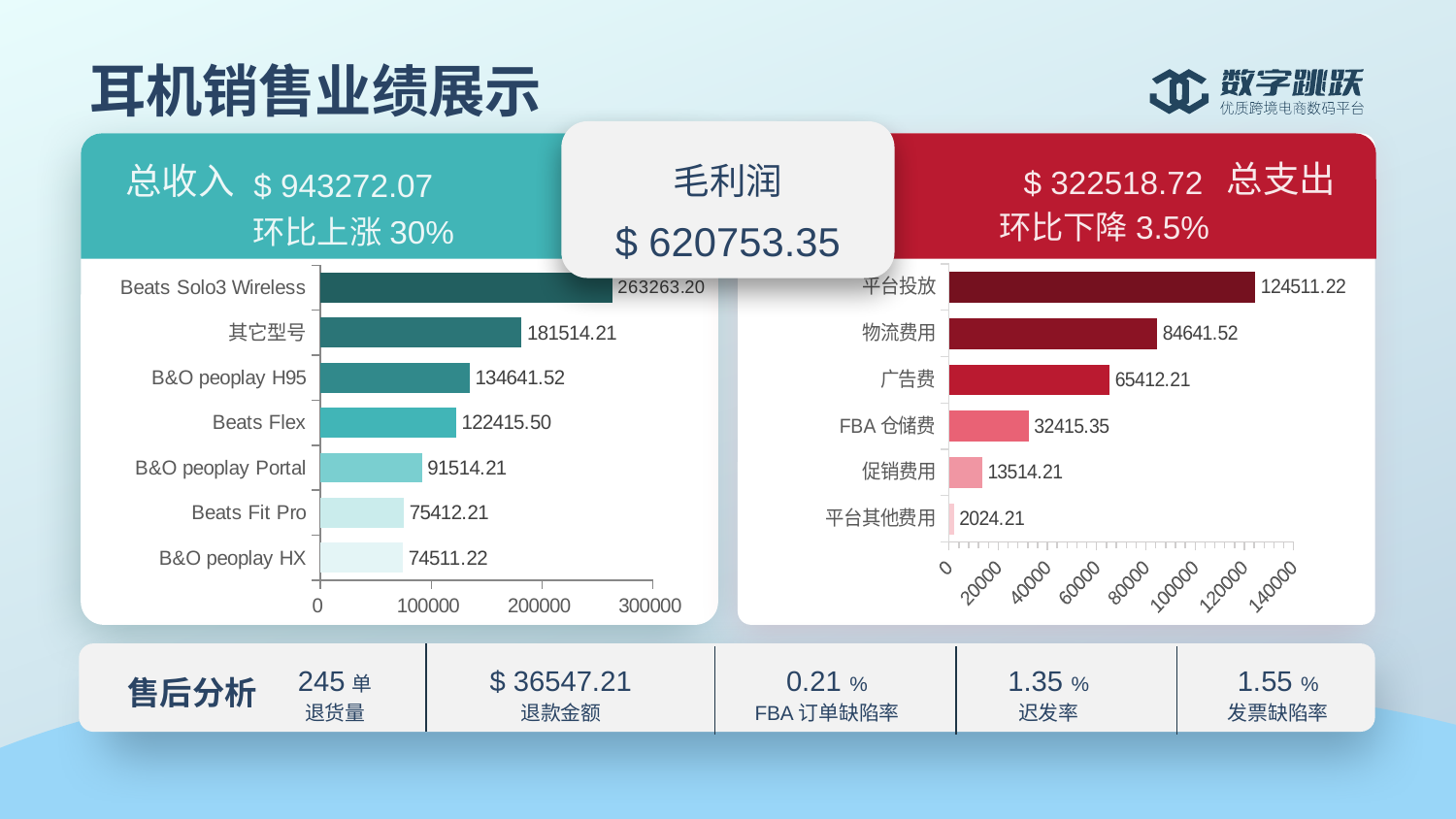

耳机销售业绩展示

$ 322518.72
总支出
$ 943272.07
总收入
毛利润
环比下降3.5%
环比上涨30%
$ 620753.35

### Chart

| Category | 总支出 |
|---|---|
| 平台其他费用 | 2024.21 |
| 促销费用 | 13514.21 |
| FBA仓储费 | 32415.35 |
| 广告费 | 65412.21 |
| 物流费用 | 84641.52 |
| 平台投放 | 124511.22 |

### Chart

| Category | 总支出 |
|---|---|
| B&O peoplay HX | 74511.22 |
| Beats Fit Pro | 75412.21 |
| B&O peoplay Portal | 91514.21 |
| Beats Flex | 122415.5 |
| B&O peoplay H95 | 134641.52 |
| 其它型号 | 181514.21 |
| Beats Solo3 Wireless | 263263.2 |
245单
退货量
$ 36547.21
退款金额
0.21 %
FBA订单缺陷率
1.35 %
迟发率
1.55 %
发票缺陷率
售后分析